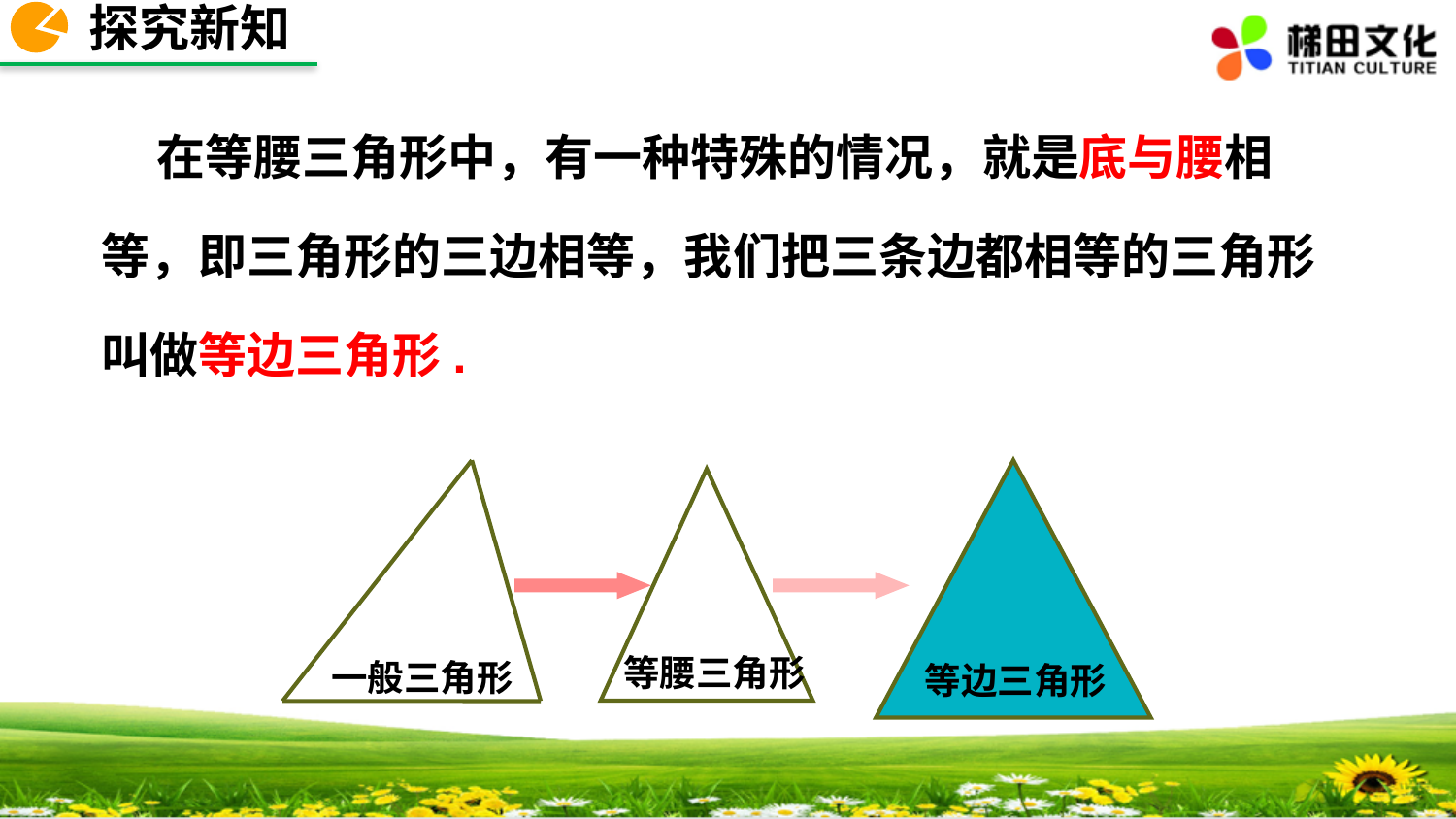

探究新知

    在等腰三角形中，有一种特殊的情况，就是底与腰相等，即三角形的三边相等，我们把三条边都相等的三角形叫做等边三角形.

一般三角形
等边三角形
等腰三角形